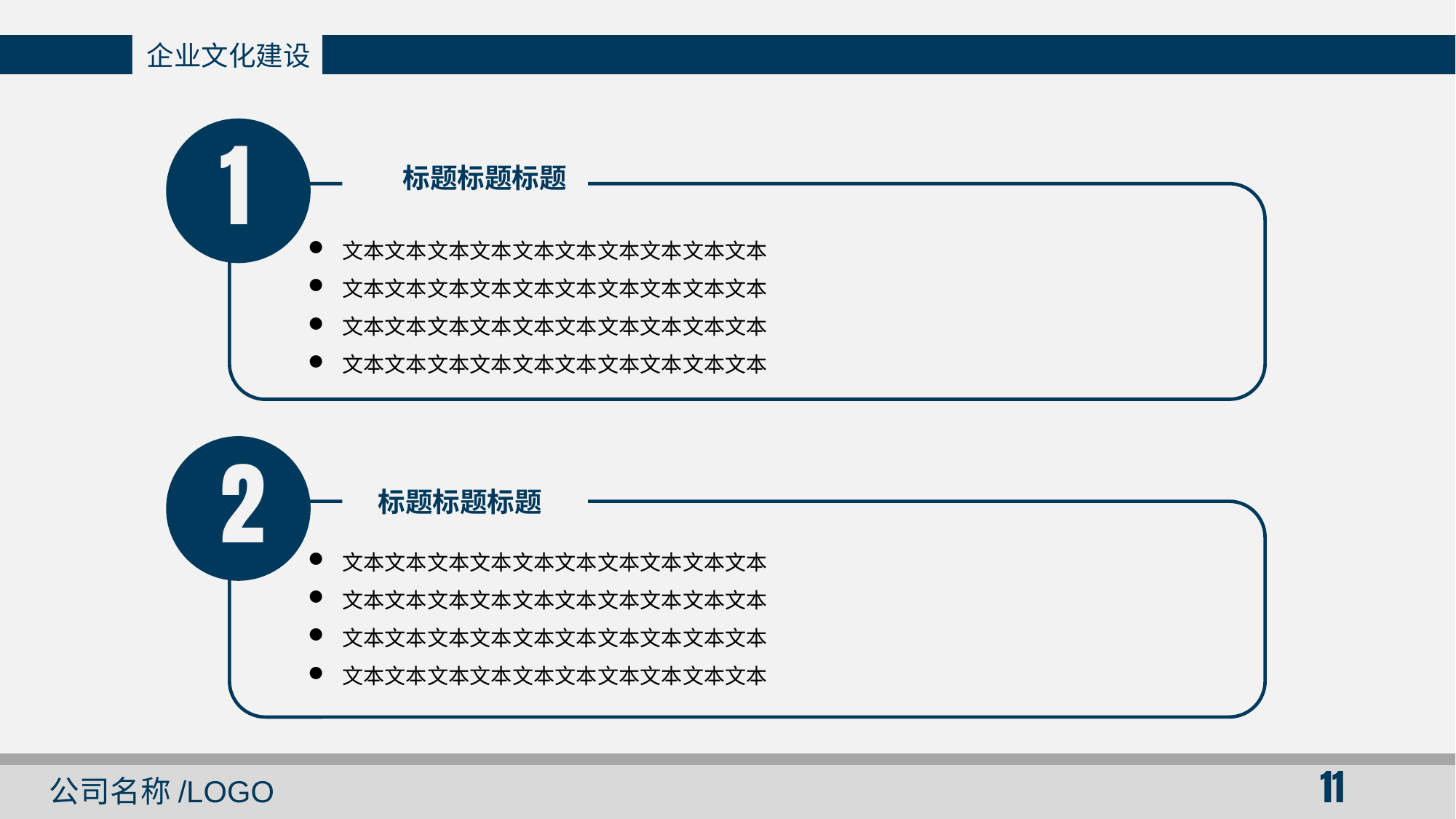

企业文化建设

1
       标题标题标题

文本文本文本文本文本文本文本文本文本文本
文本文本文本文本文本文本文本文本文本文本
文本文本文本文本文本文本文本文本文本文本
文本文本文本文本文本文本文本文本文本文本

2
   标题标题标题

文本文本文本文本文本文本文本文本文本文本
文本文本文本文本文本文本文本文本文本文本
文本文本文本文本文本文本文本文本文本文本
文本文本文本文本文本文本文本文本文本文本
11